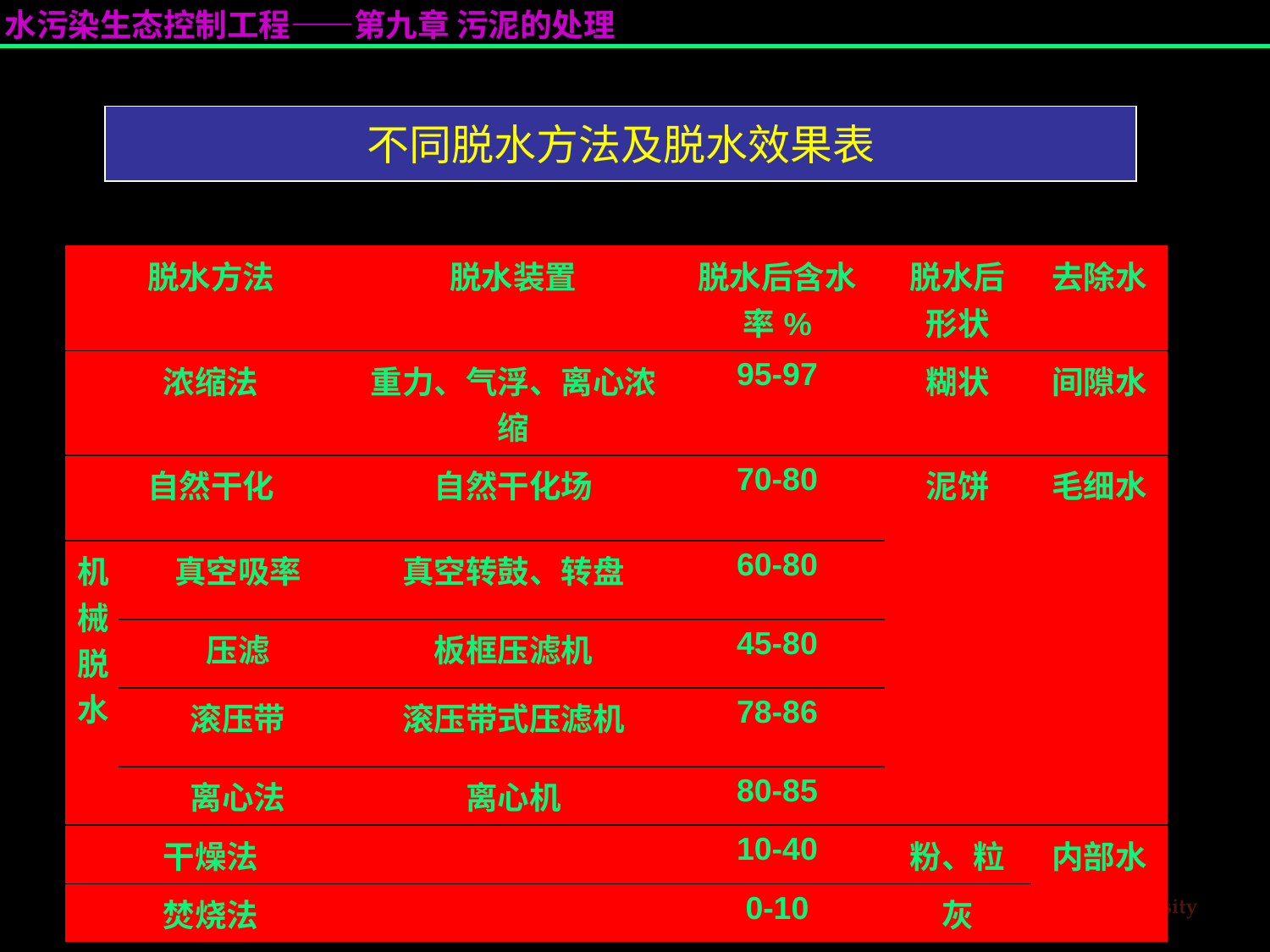

不同脱水方法及脱水效果表
| 脱水方法 |  | 脱水装置 | 脱水后含水率% | 脱水后形状 | 去除水 |
| --- | --- | --- | --- | --- | --- |
| 浓缩法 |  | 重力、气浮、离心浓缩 | 95-97 | 糊状 | 间隙水 |
| 自然干化 |  | 自然干化场 | 70-80 | 泥饼 | 毛细水 |
| 机 械 脱 水 | 真空吸率 | 真空转鼓、转盘 | 60-80 |  |  |
|  | 压滤 | 板框压滤机 | 45-80 |  |  |
|  | 滚压带 | 滚压带式压滤机 | 78-86 |  |  |
|  | 离心法 | 离心机 | 80-85 |  |  |
| 干燥法 |  |  | 10-40 | 粉、粒 | 内部水 |
| 焚烧法 |  |  | 0-10 | 灰 |  |